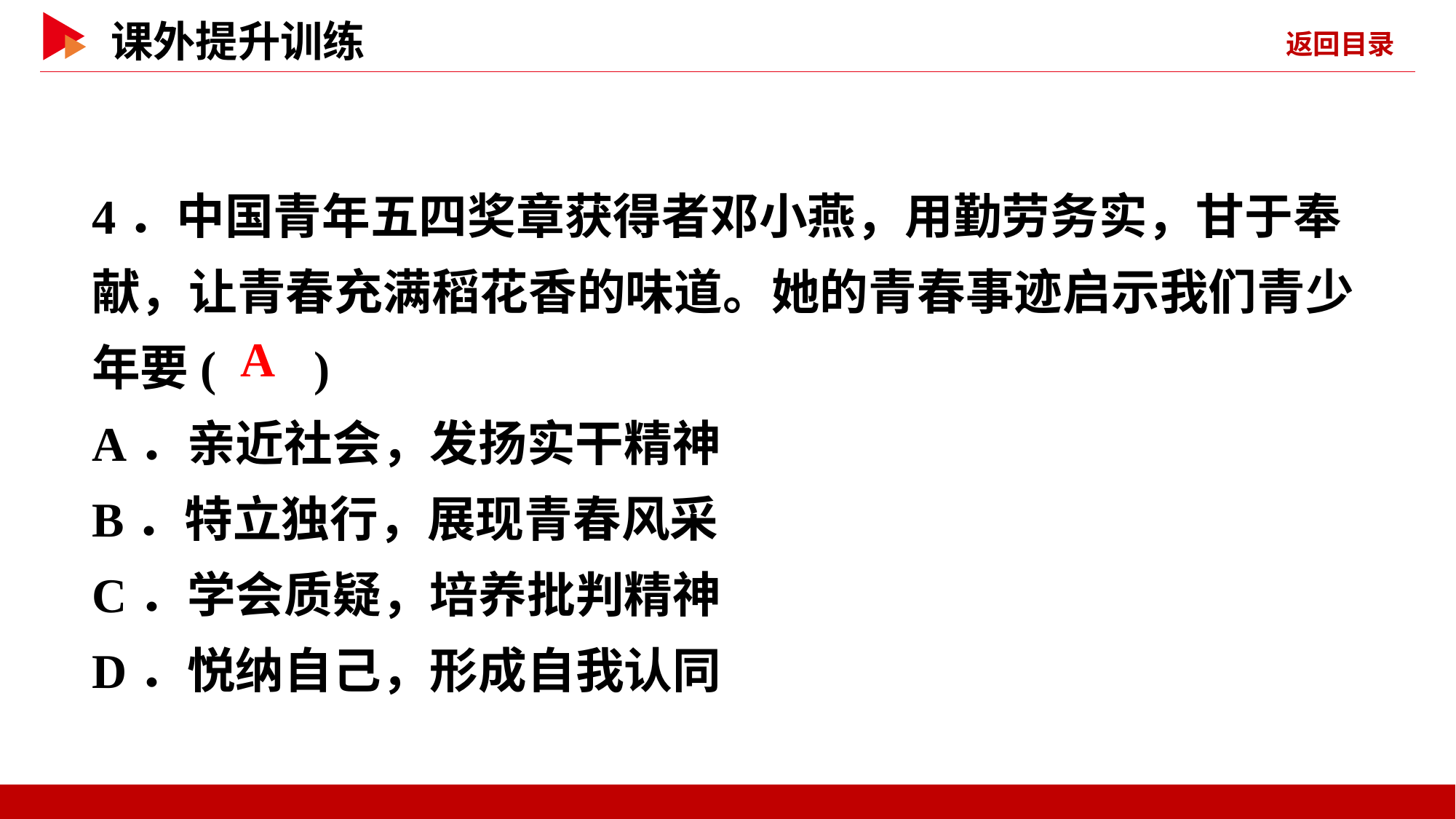

4．中国青年五四奖章获得者邓小燕，用勤劳务实，甘于奉献，让青春充满稻花香的味道。她的青春事迹启示我们青少年要(        )
A．亲近社会，发扬实干精神
B．特立独行，展现青春风采
C．学会质疑，培养批判精神
D．悦纳自己，形成自我认同
   A